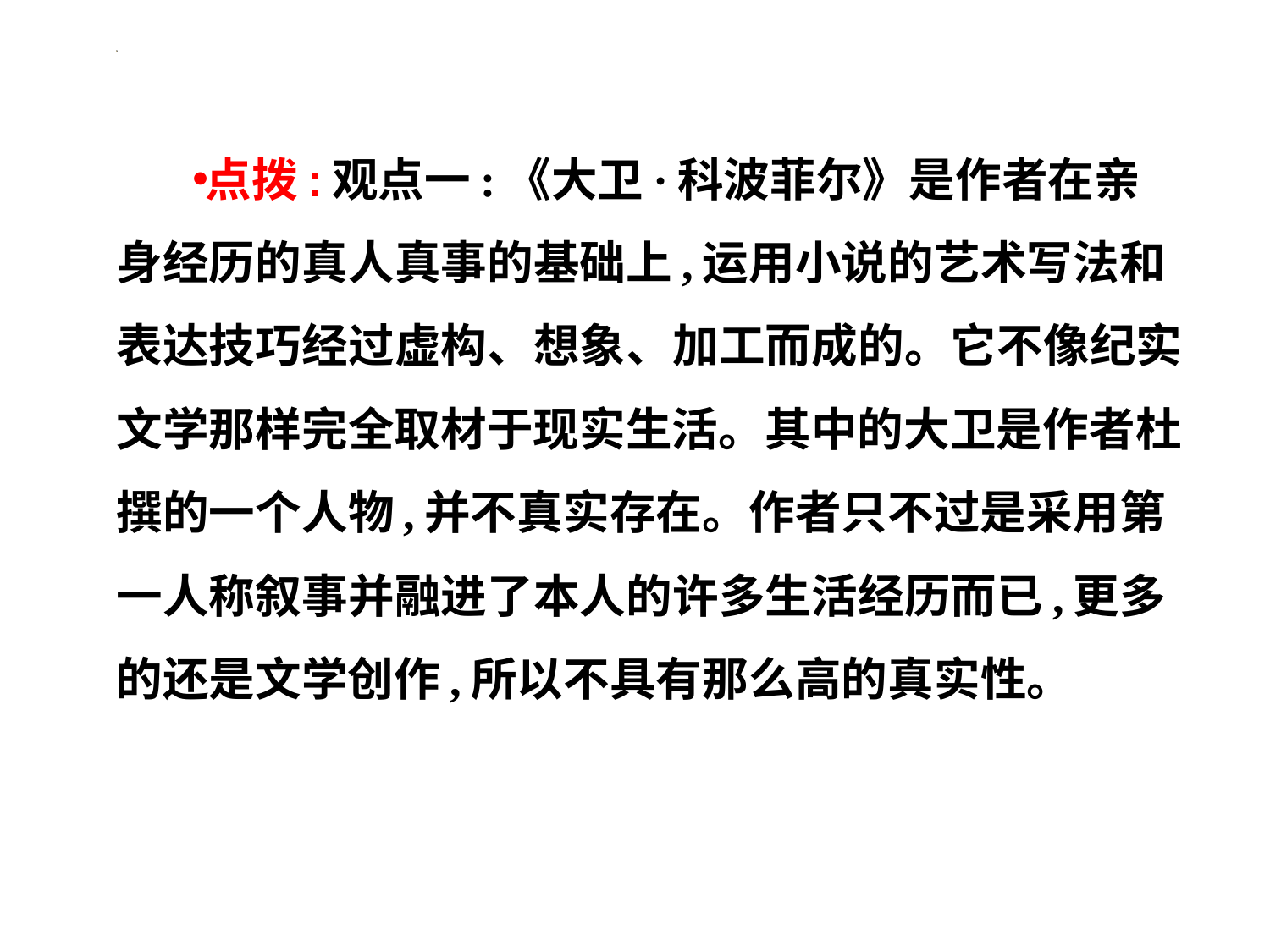

点拨:观点一:《大卫·科波菲尔》是作者在亲身经历的真人真事的基础上,运用小说的艺术写法和表达技巧经过虚构、想象、加工而成的。它不像纪实文学那样完全取材于现实生活。其中的大卫是作者杜撰的一个人物,并不真实存在。作者只不过是采用第一人称叙事并融进了本人的许多生活经历而已,更多的还是文学创作,所以不具有那么高的真实性。